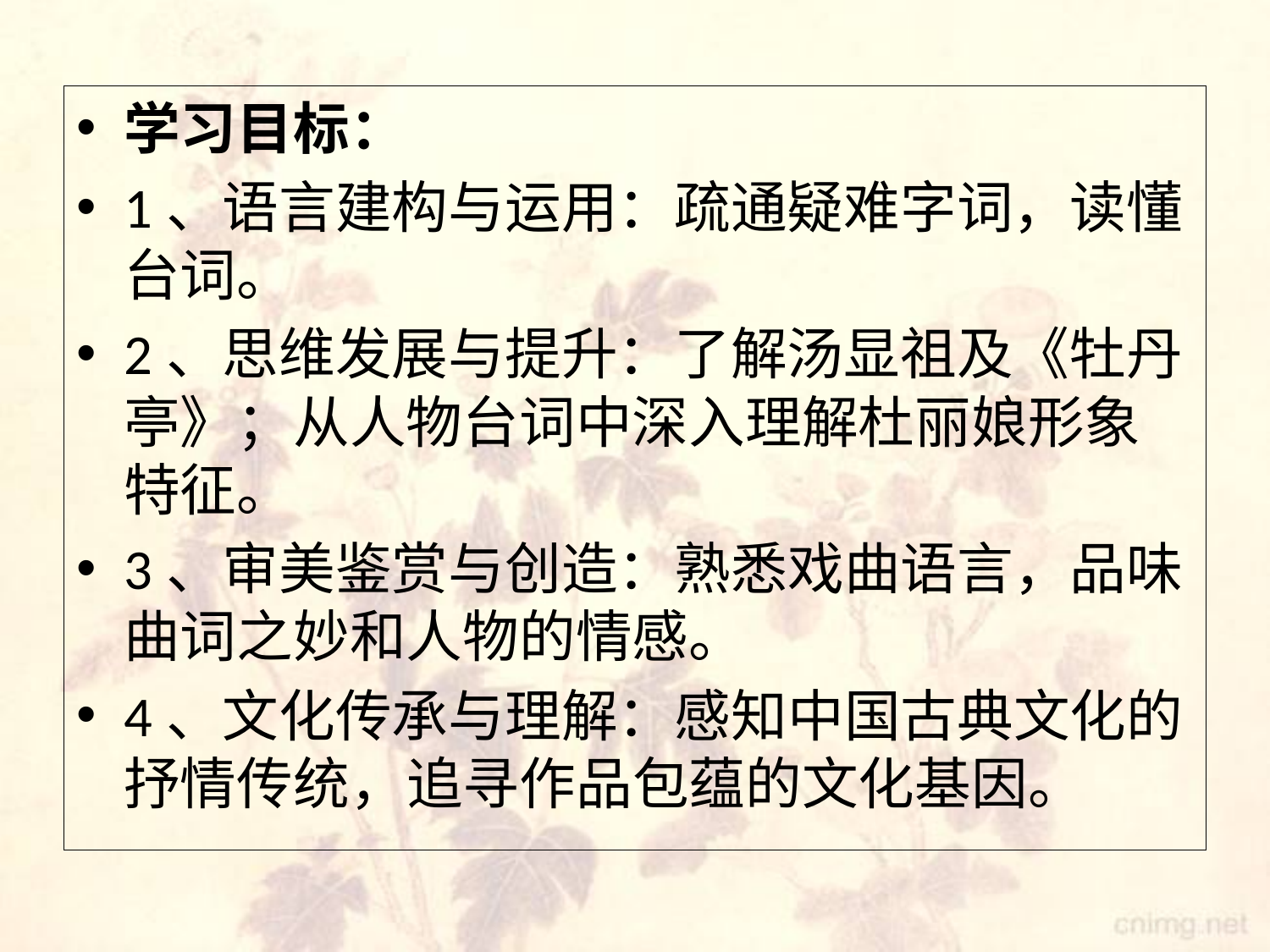

#
学习目标：
1、语言建构与运用：疏通疑难字词，读懂台词。
2、思维发展与提升：了解汤显祖及《牡丹亭》；从人物台词中深入理解杜丽娘形象特征。
3、审美鉴赏与创造：熟悉戏曲语言，品味曲词之妙和人物的情感。
4、文化传承与理解：感知中国古典文化的抒情传统，追寻作品包蕴的文化基因。